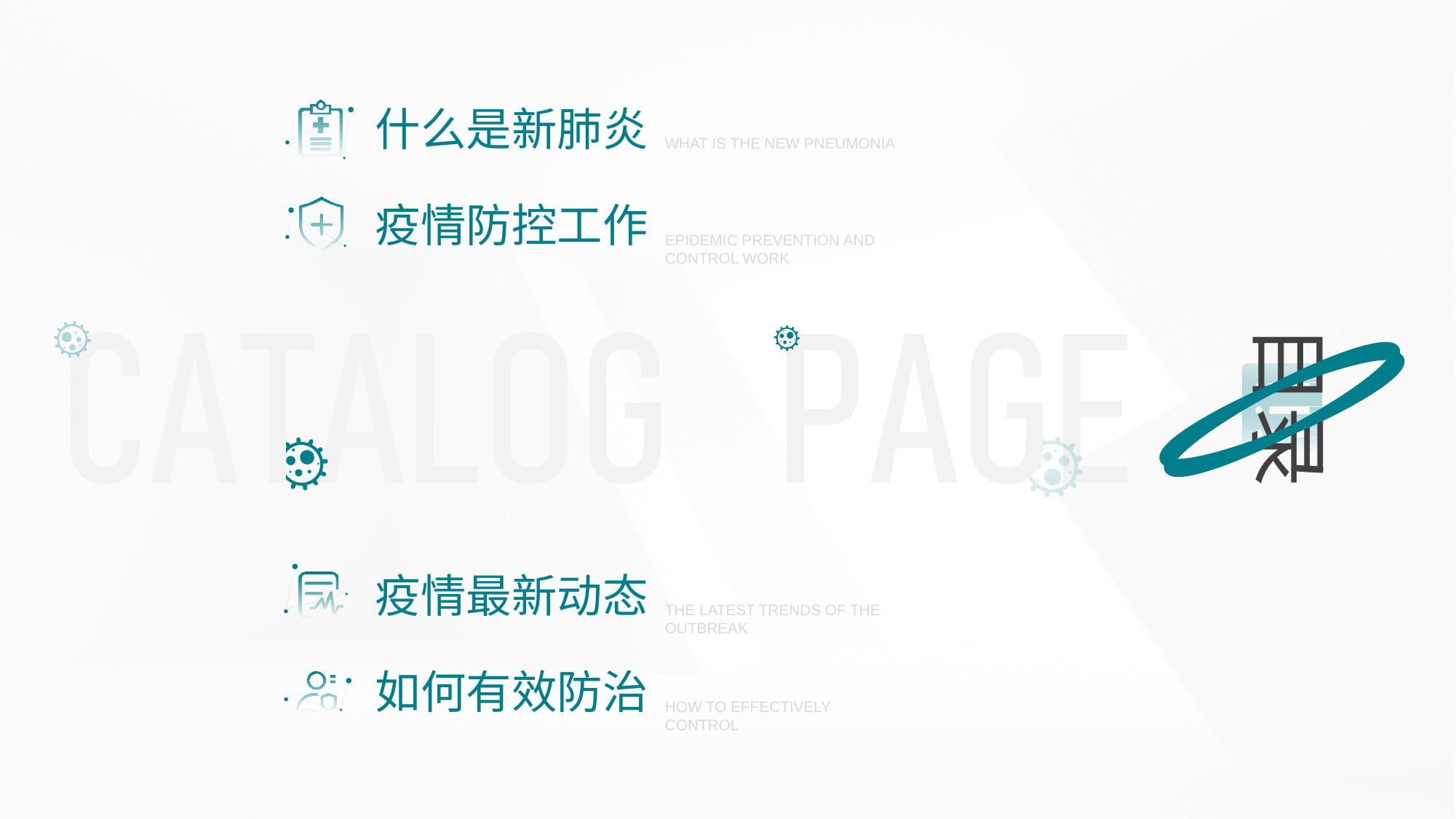

什么是新肺炎

WHAT IS THE NEW PNEUMONIA
疫情防控工作

EPIDEMIC PREVENTION AND CONTROL WORK
目录

疫情最新动态

THE LATEST TRENDS OF THE OUTBREAK
如何有效防治

HOW TO EFFECTIVELY CONTROL